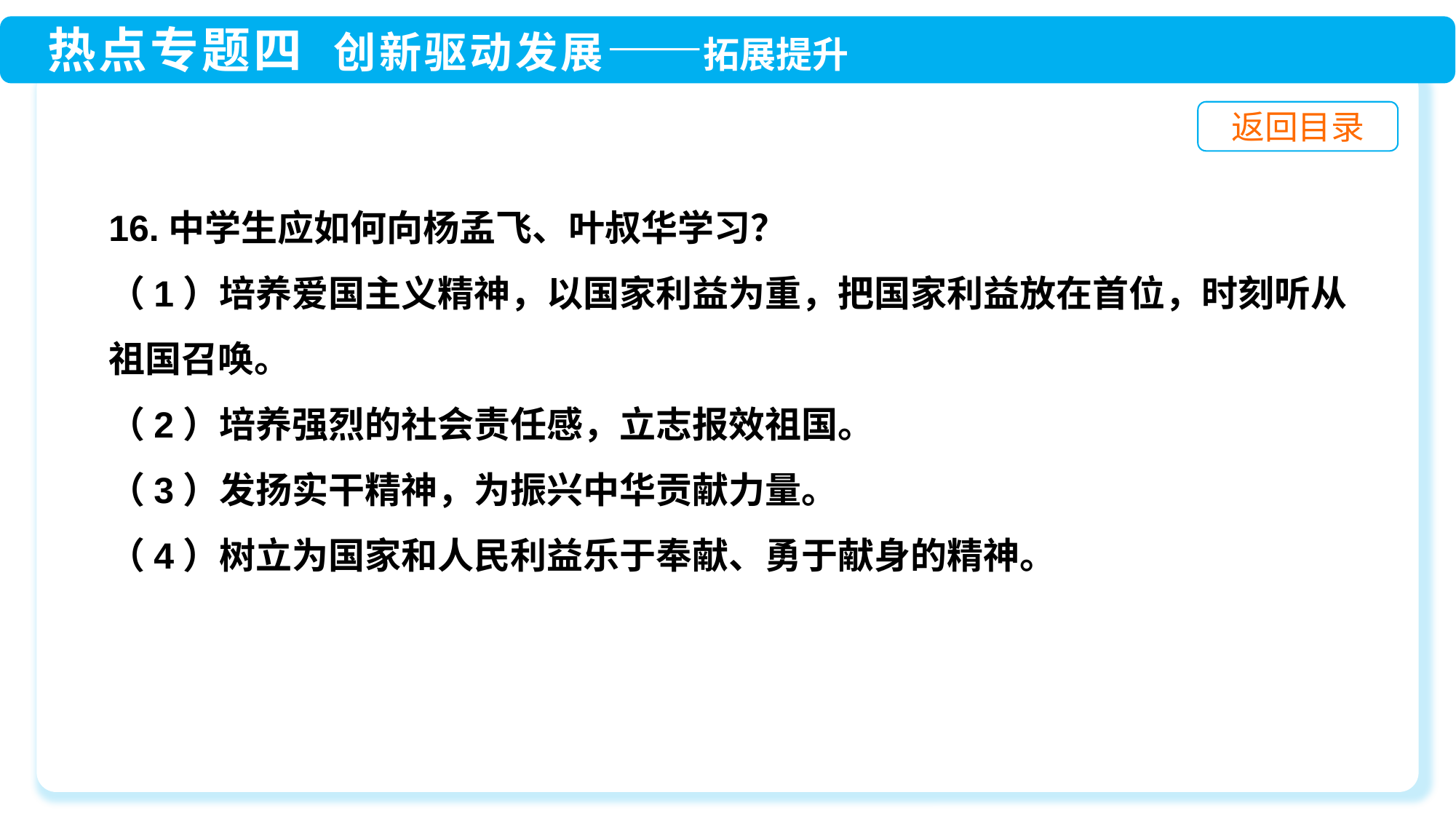

16.中学生应如何向杨孟飞、叶叔华学习？
（1）培养爱国主义精神，以国家利益为重，把国家利益放在首位，时刻听从祖国召唤。
（2）培养强烈的社会责任感，立志报效祖国。
（3）发扬实干精神，为振兴中华贡献力量。
（4）树立为国家和人民利益乐于奉献、勇于献身的精神。